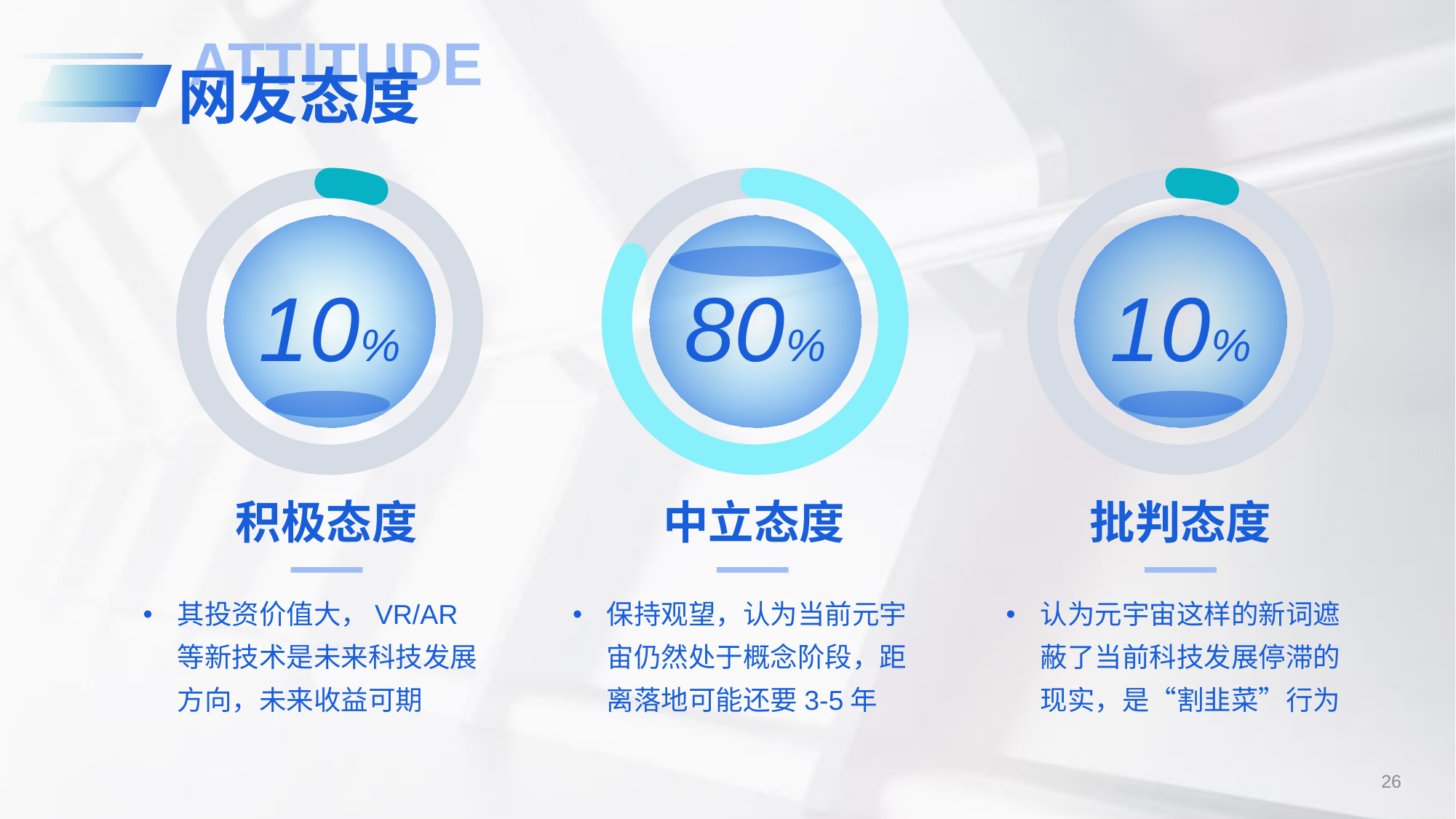

ATTITUDE
网友态度

10%
80%
10%

积极态度
中立态度
批判态度

其投资价值大，VR/AR等新技术是未来科技发展方向，未来收益可期
保持观望，认为当前元宇宙仍然处于概念阶段，距离落地可能还要3-5年
认为元宇宙这样的新词遮蔽了当前科技发展停滞的现实，是“割韭菜”行为
26